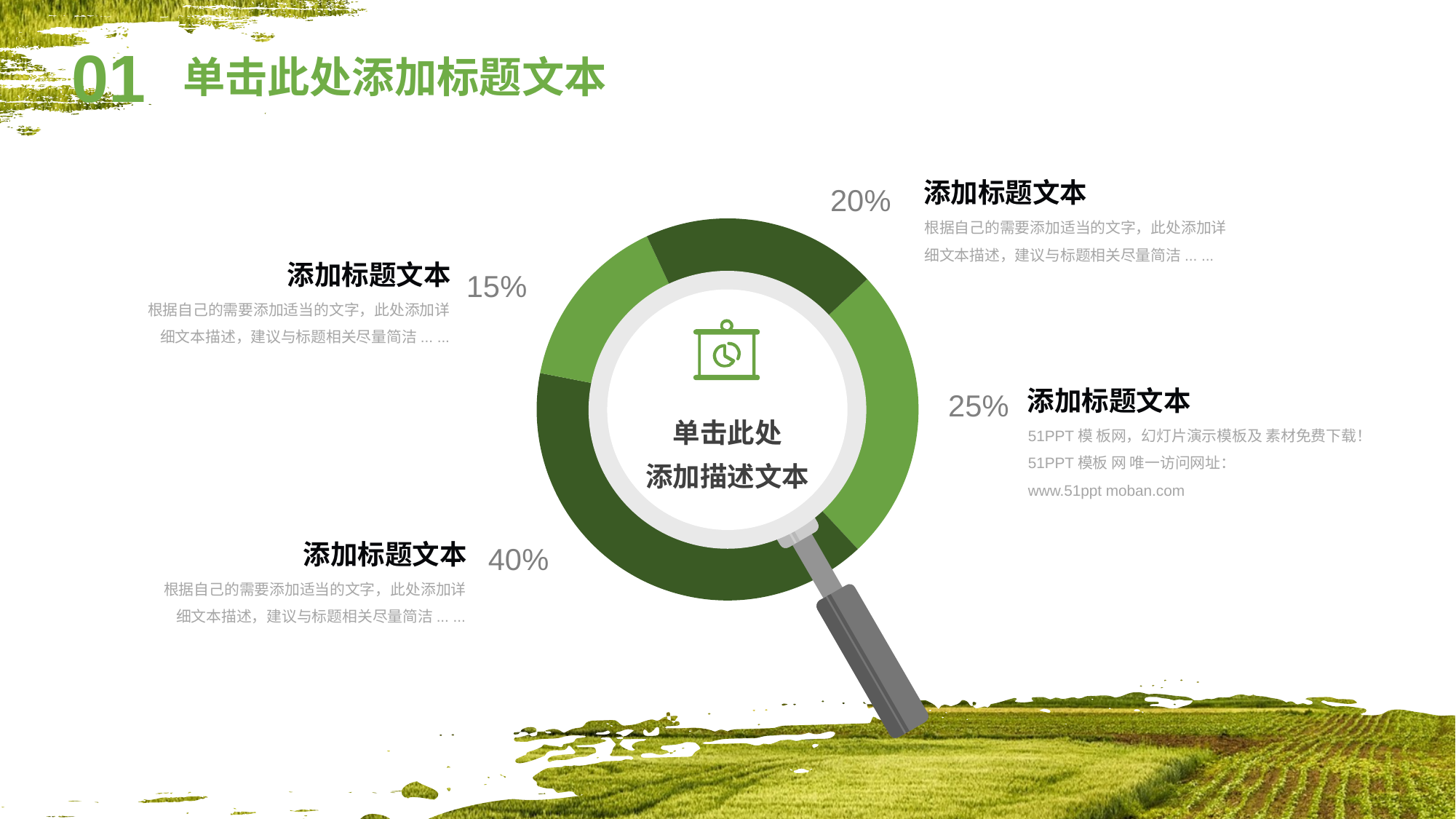

01
单击此处添加标题文本
添加标题文本
根据自己的需要添加适当的文字，此处添加详细文本描述，建议与标题相关尽量简洁... ...
20%

### Chart

| Category | 销售额 |
|---|---|
| 红 | 25.0 |
| 蓝 | 40.0 |
| 青 | 15.0 |
| 橙 | 20.0 |
添加标题文本
根据自己的需要添加适当的文字，此处添加详细文本描述，建议与标题相关尽量简洁... ...
15%

添加标题文本
51PPT模 板网，幻灯片演示模板及 素材免费下载！
51PPT模板 网 唯一访问网址：
www.51ppt moban.com
25%
单击此处
添加描述文本
添加标题文本
根据自己的需要添加适当的文字，此处添加详细文本描述，建议与标题相关尽量简洁... ...
40%